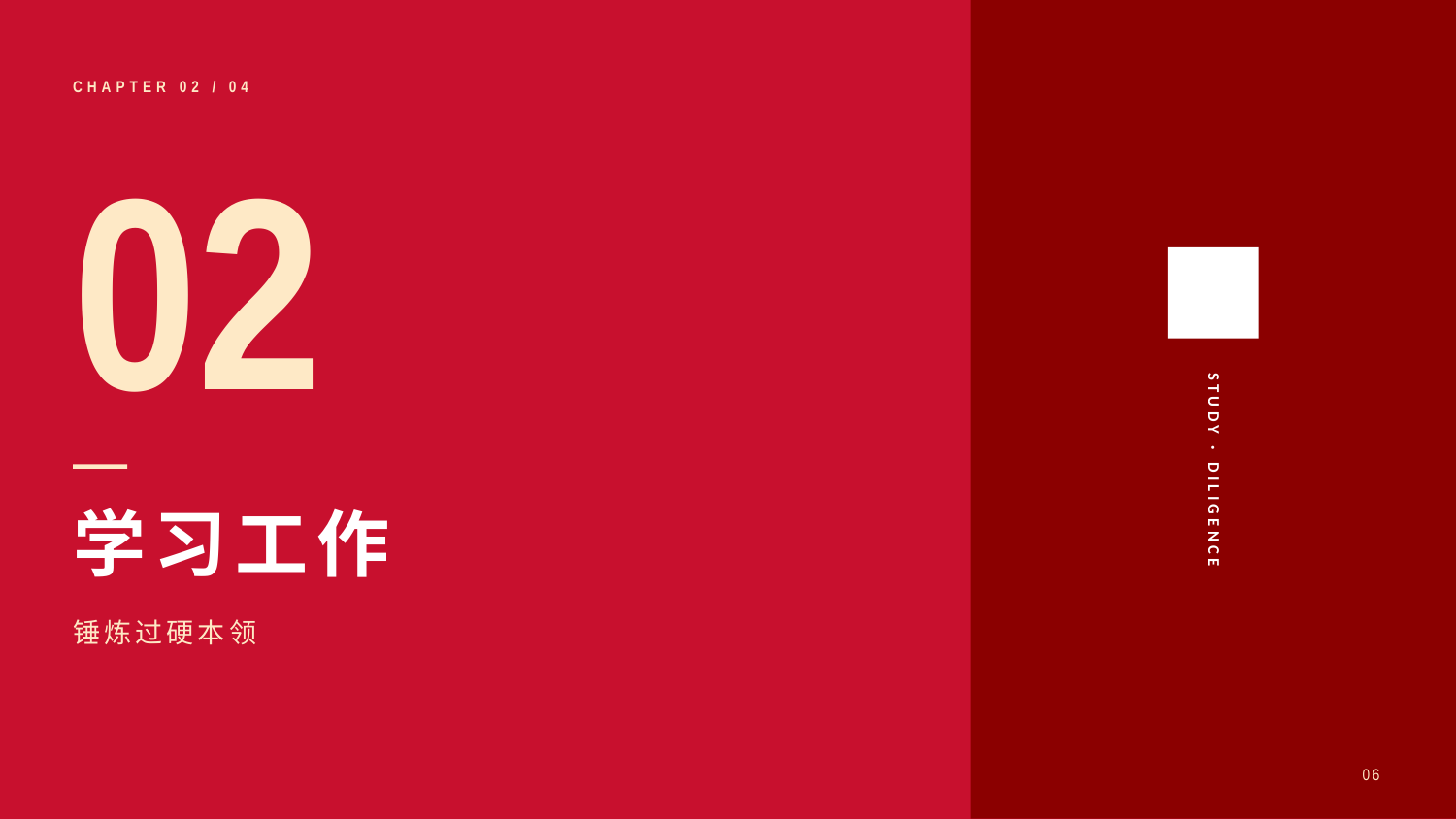

CHAPTER 02 / 04
02

STUDY · DILIGENCE

学习工作
锤炼过硬本领
06